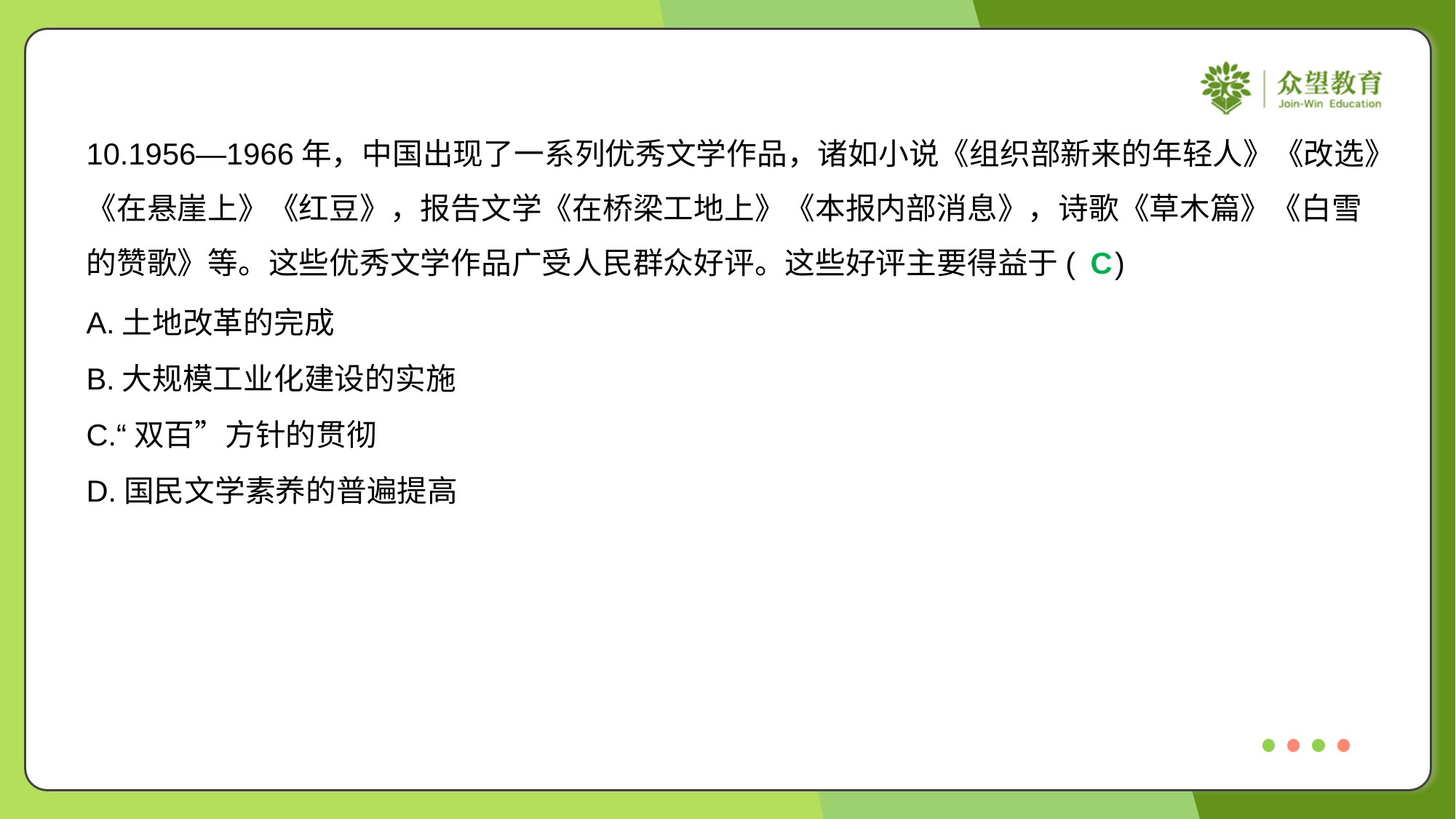

10.1956—1966年，中国出现了一系列优秀文学作品，诸如小说《组织部新来的年轻人》《改选》
《在悬崖上》《红豆》，报告文学《在桥梁工地上》《本报内部消息》，诗歌《草木篇》《白雪
的赞歌》等。这些优秀文学作品广受人民群众好评。这些好评主要得益于(     )
C
A.土地改革的完成
B.大规模工业化建设的实施
C.“双百”方针的贯彻
D.国民文学素养的普遍提高